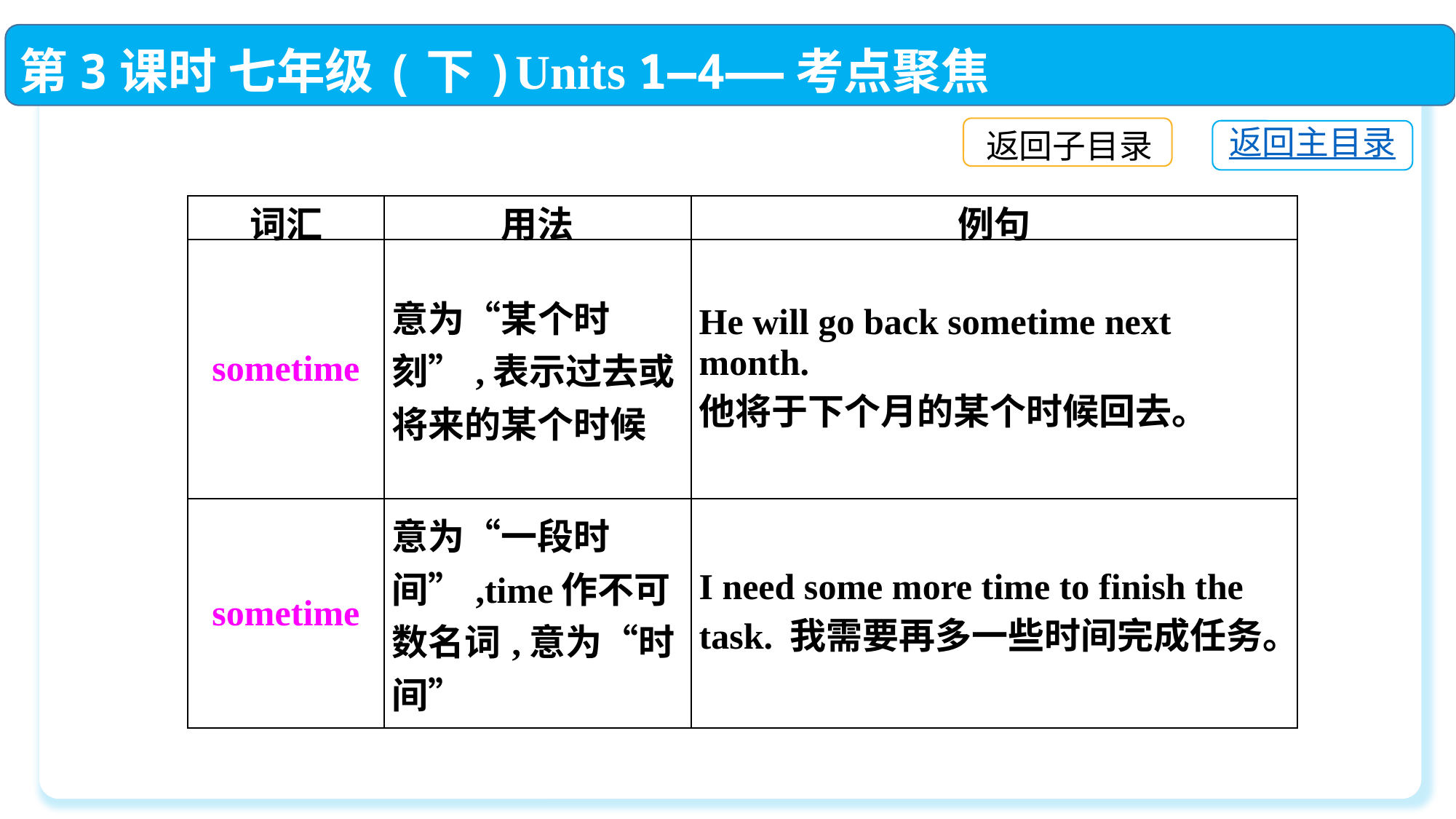

第3课时 七年级(下)Units 1—4——考点聚焦

返回子目录
返回主目录
| 词汇 | 用法 | 例句 |
| --- | --- | --- |
| sometime | 意为“某个时刻”,表示过去或将来的某个时候 | He will go back sometime next month. 他将于下个月的某个时候回去。 |
| sometime | 意为“一段时间”,time作不可数名词,意为“时间” | I need some more time to finish the task. 我需要再多一些时间完成任务。 |